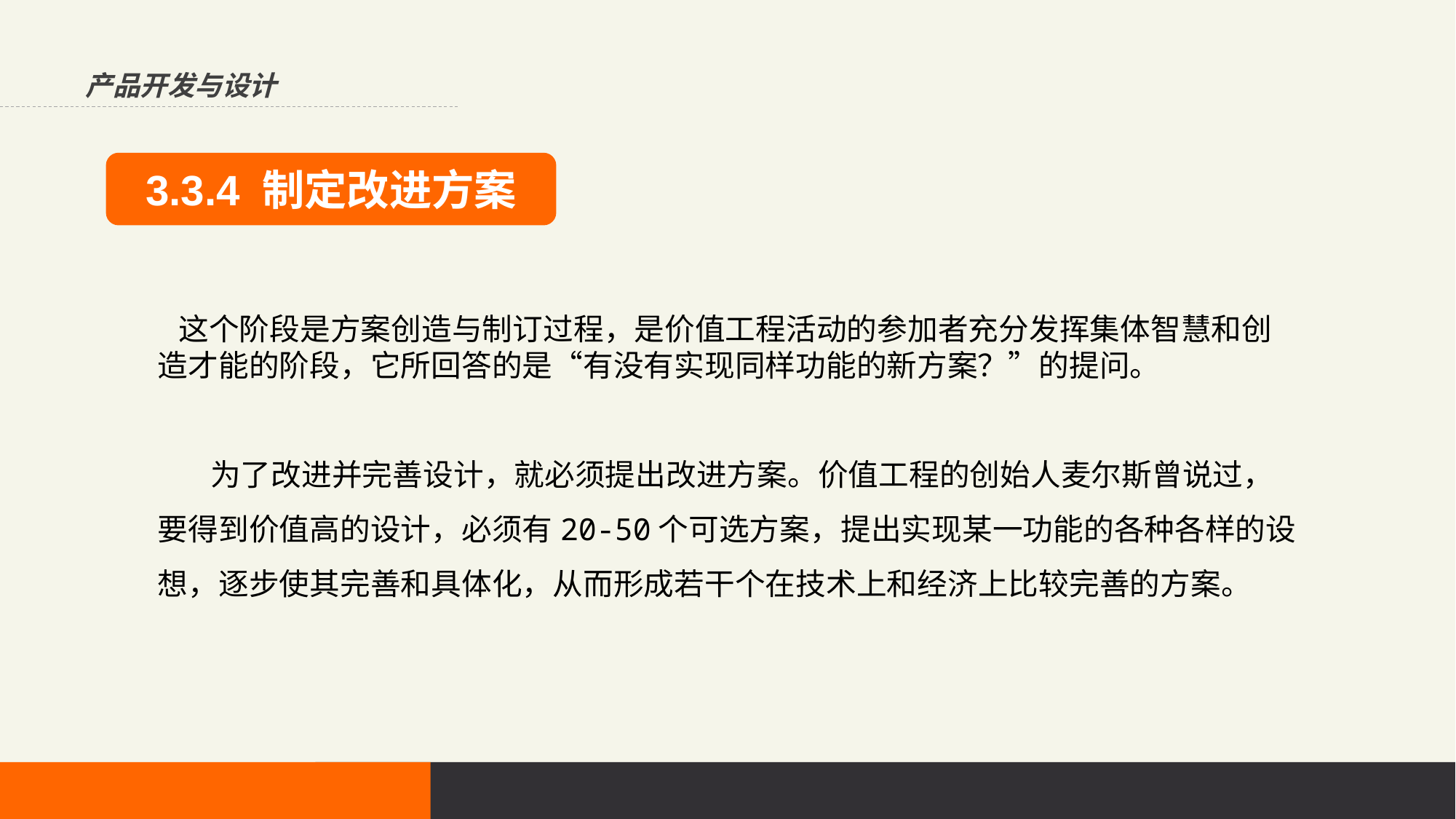

产品开发与设计
3.3.4 制定改进方案
  这个阶段是方案创造与制订过程，是价值工程活动的参加者充分发挥集体智慧和创造才能的阶段，它所回答的是“有没有实现同样功能的新方案？”的提问。
  为了改进并完善设计，就必须提出改进方案。价值工程的创始人麦尔斯曾说过，要得到价值高的设计，必须有20-50个可选方案，提出实现某一功能的各种各样的设想，逐步使其完善和具体化，从而形成若干个在技术上和经济上比较完善的方案。